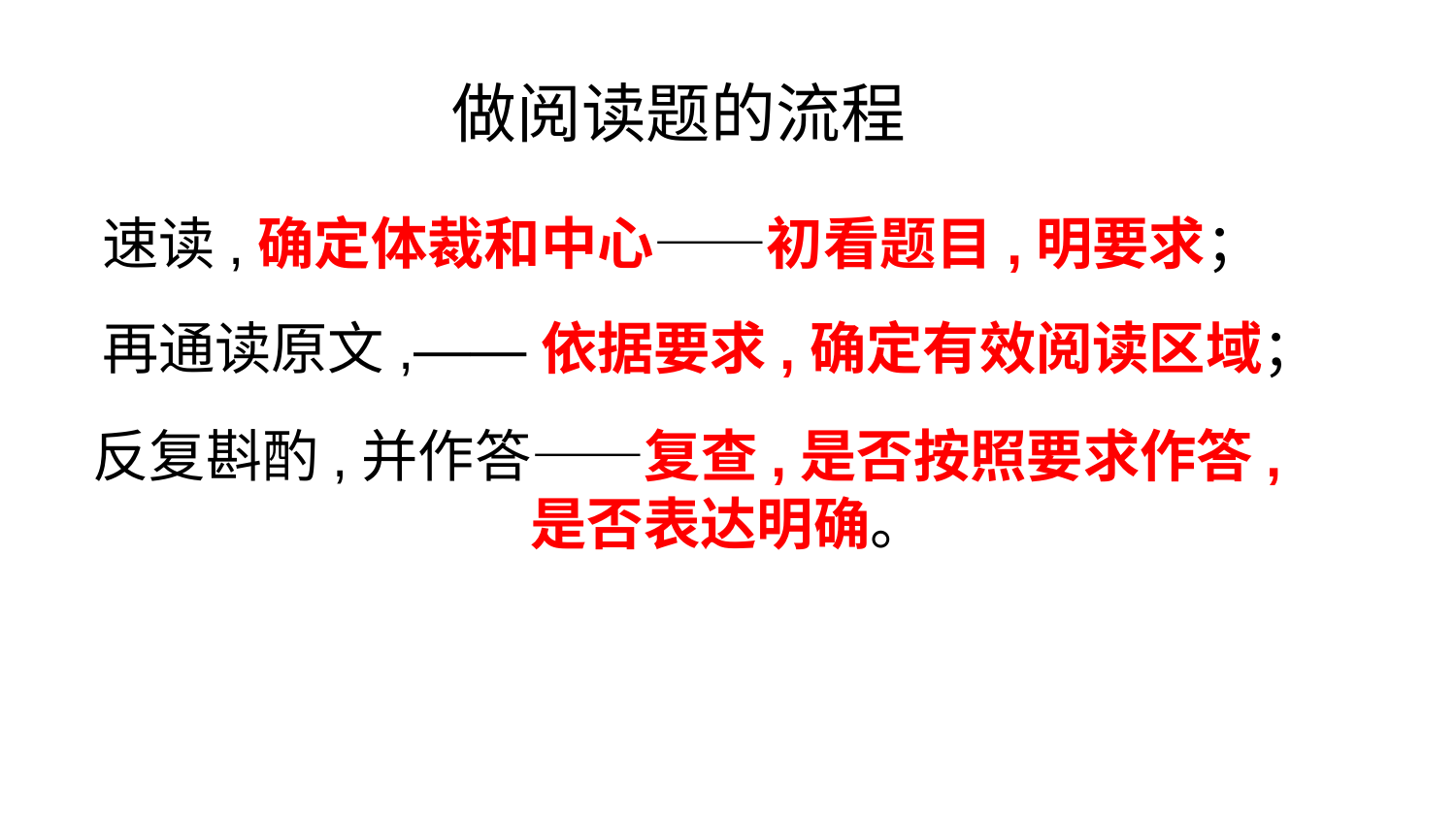

做阅读题的流程
速读,确定体裁和中心——初看题目,明要求；
再通读原文,——依据要求,确定有效阅读区域；
反复斟酌,并作答——复查,是否按照要求作答,
                                 是否表达明确。